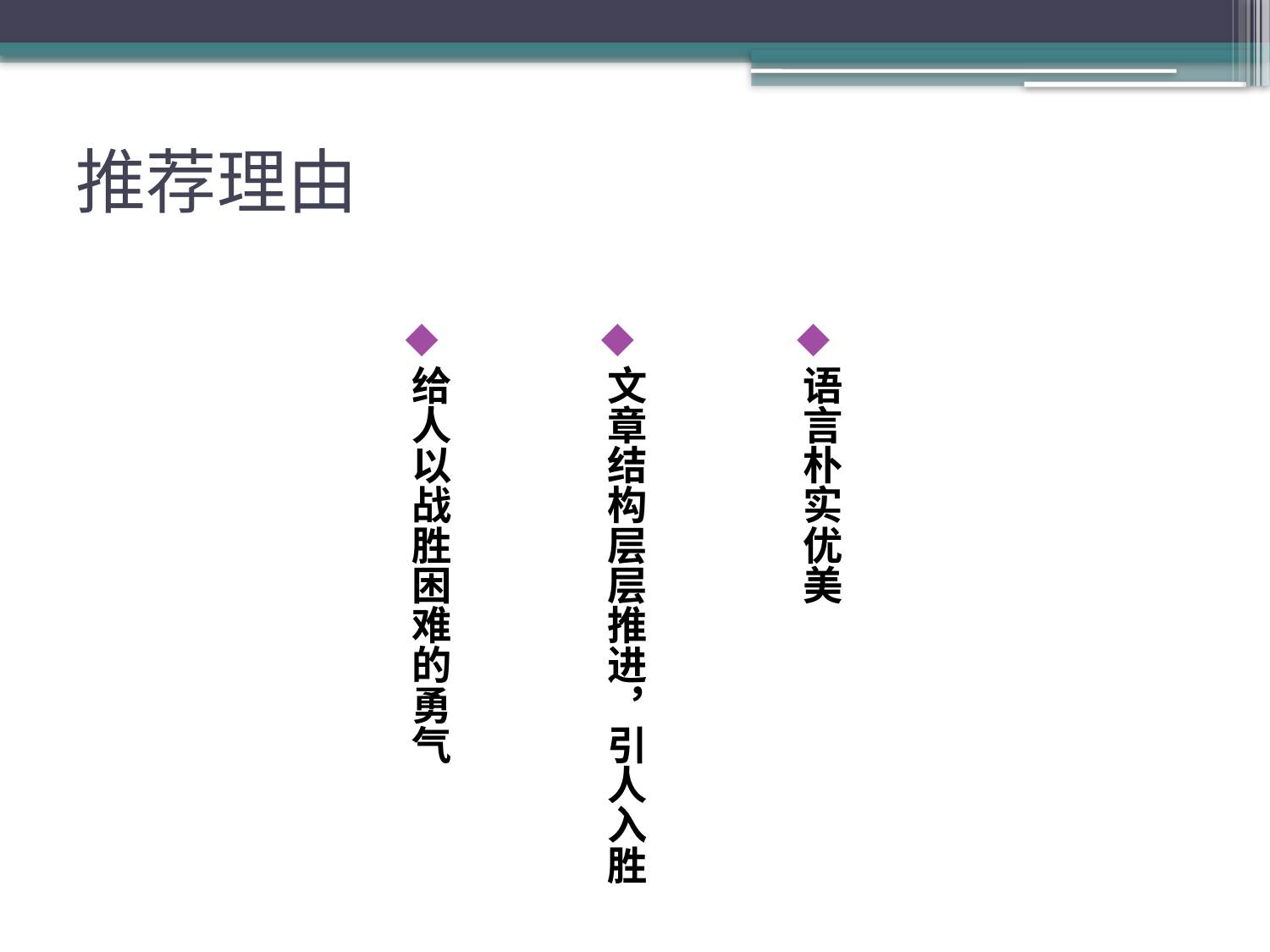

# 推荐理由

语言朴实优美
文章结构层层推进，引人入胜
给人以战胜困难的勇气